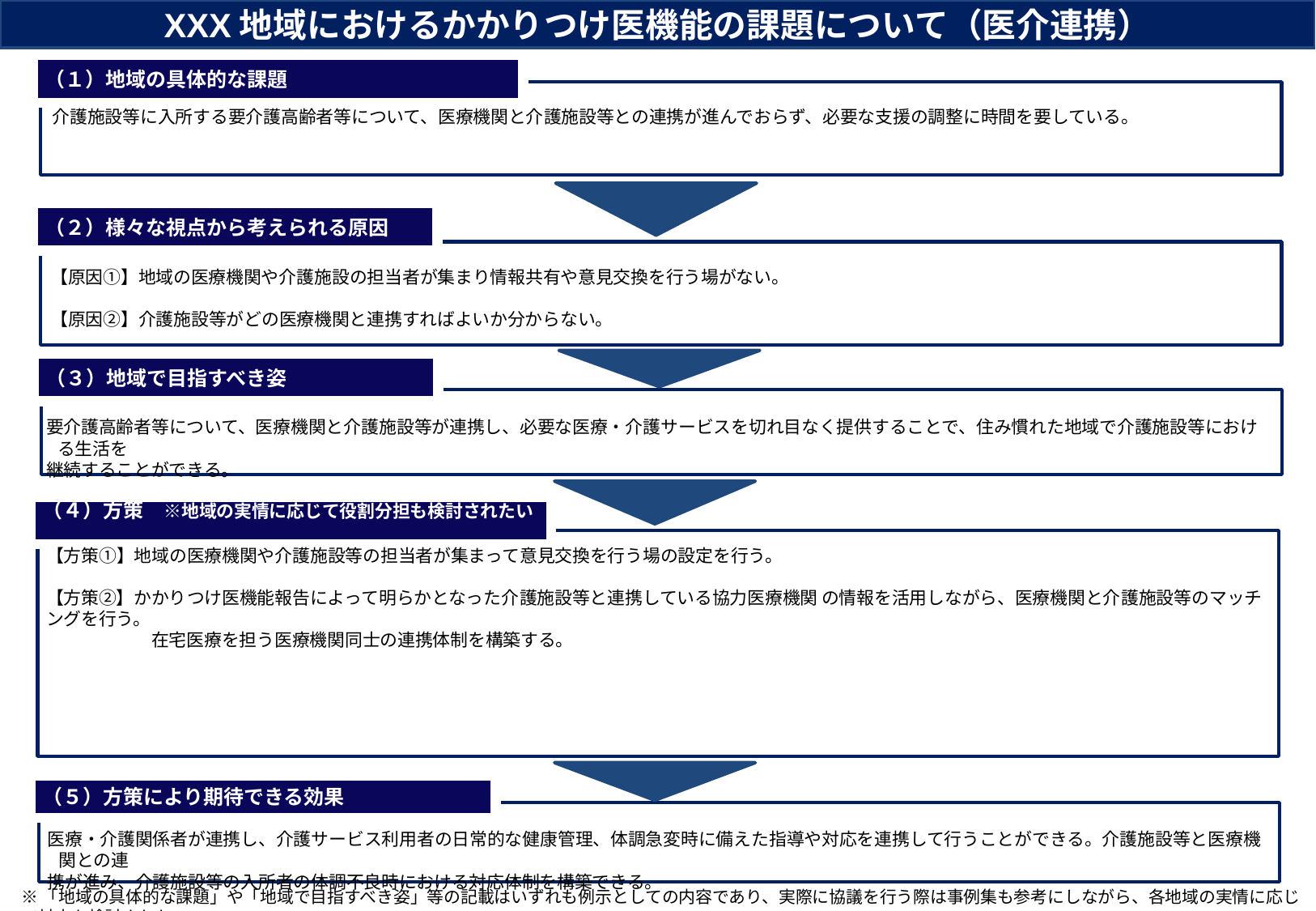

XXX地域におけるかかりつけ医機能の課題について（医介連携）
（１）地域の具体的な課題

介護施設等に入所する要介護高齢者等について、医療機関と介護施設等との連携が進んでおらず、必要な支援の調整に時間を要している。

（２）様々な視点から考えられる原因

【原因①】地域の医療機関や介護施設の担当者が集まり情報共有や意見交換を行う場がない。

【原因②】介護施設等がどの医療機関と連携すればよいか分からない。

（３）地域で目指すべき姿

要介護高齢者等について、医療機関と介護施設等が連携し、必要な医療・介護サービスを切れ目なく提供することで、住み慣れた地域で介護施設等における生活を
継続することができる。

（４）方策　※地域の実情に応じて役割分担も検討されたい

【方策①】地域の医療機関や介護施設等の担当者が集まって意見交換を行う場の設定を行う。

【方策②】かかりつけ医機能報告によって明らかとなった介護施設等と連携している協力医療機関 の情報を活用しながら、医療機関と介護施設等のマッチングを行う。
　　　　　　在宅医療を担う医療機関同士の連携体制を構築する。

（５）方策により期待できる効果

医療・介護関係者が連携し、介護サービス利用者の日常的な健康管理、体調急変時に備えた指導や対応を連携して行うことができる。介護施設等と医療機関との連
携が進み、介護施設等の入所者の体調不良時における対応体制を構築できる。
※「地域の具体的な課題」や「地域で目指すべき姿」等の記載はいずれも例示としての内容であり、実際に協議を行う際は事例集も参考にしながら、各地域の実情に応じて対応を検討されたい。